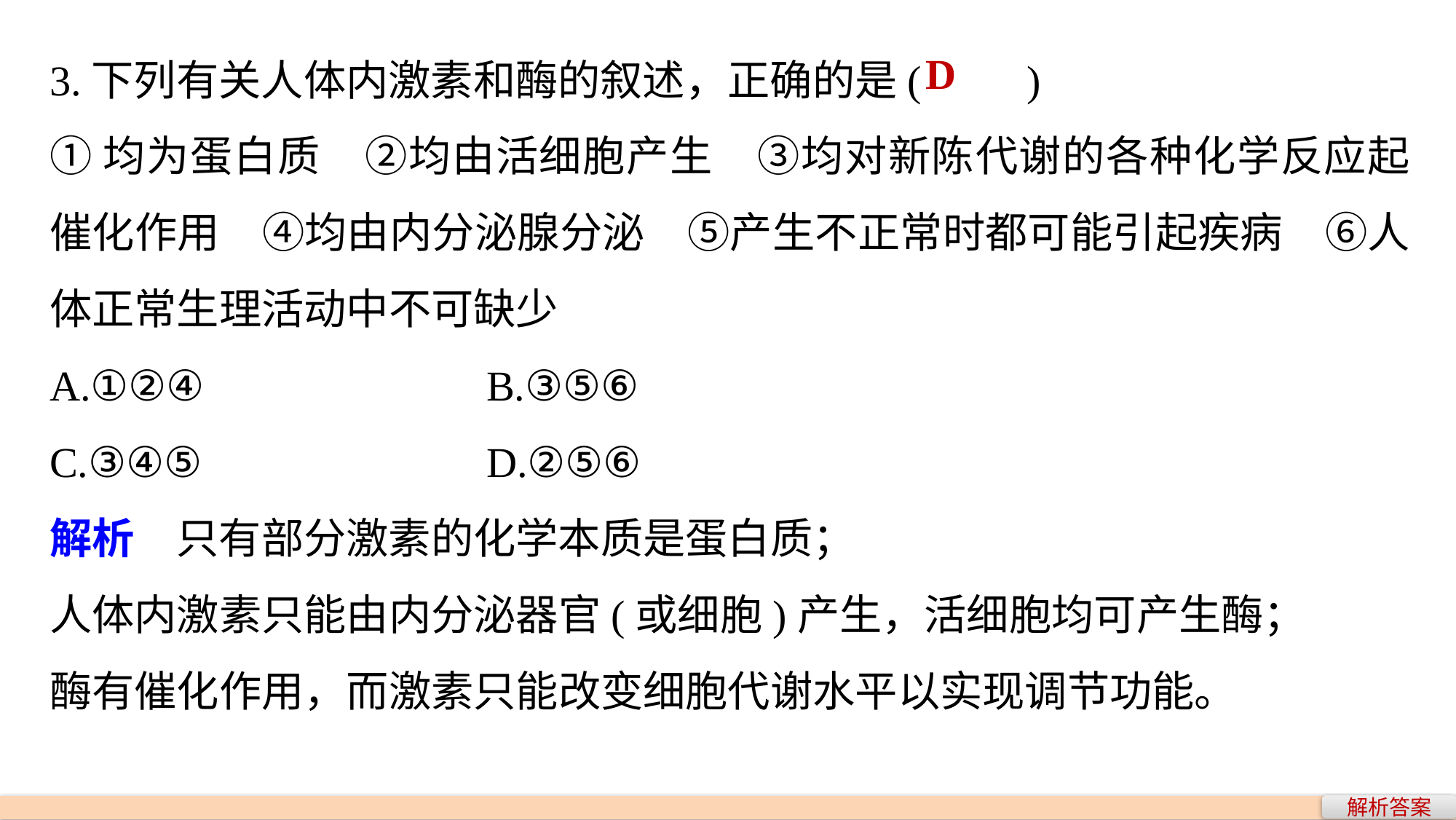

3.下列有关人体内激素和酶的叙述，正确的是(　　)
①均为蛋白质　②均由活细胞产生　③均对新陈代谢的各种化学反应起催化作用　④均由内分泌腺分泌　⑤产生不正常时都可能引起疾病　⑥人体正常生理活动中不可缺少
A.①②④  			B.③⑤⑥
C.③④⑤  			D.②⑤⑥
解析　只有部分激素的化学本质是蛋白质；
人体内激素只能由内分泌器官(或细胞)产生，活细胞均可产生酶；
酶有催化作用，而激素只能改变细胞代谢水平以实现调节功能。
D
解析答案